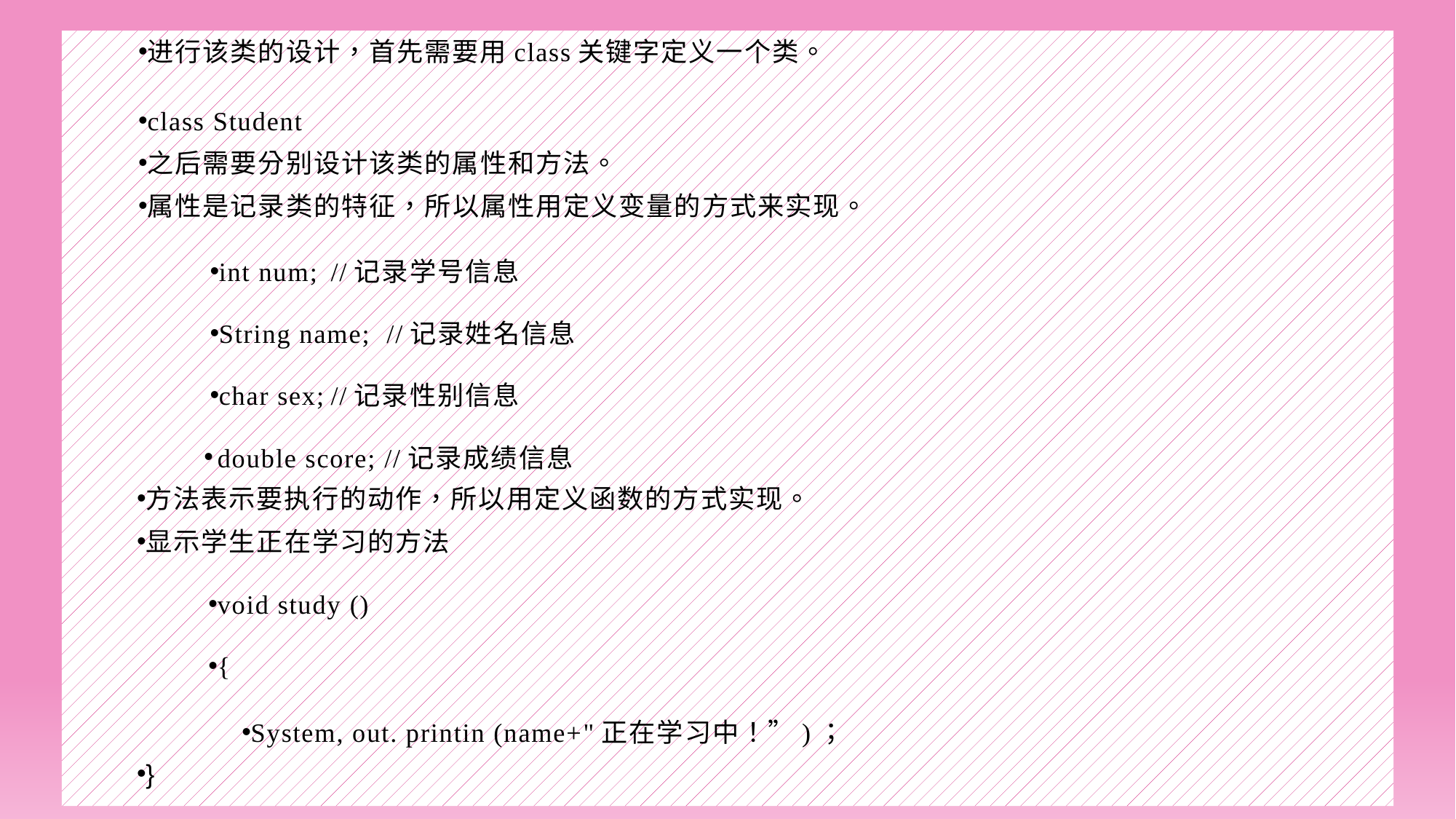

进行该类的设计，首先需要用class关键字定义一个类。
class Student
之后需要分别设计该类的属性和方法。
属性是记录类的特征，所以属性用定义变量的方式来实现。
int num;	//记录学号信息
String name;	//记录姓名信息
char sex;	//记录性别信息
double score; //记录成绩信息
方法表示要执行的动作，所以用定义函数的方式实现。
显示学生正在学习的方法
void study ()
{
System, out. printin (name+"正在学习中！”)；
}

#